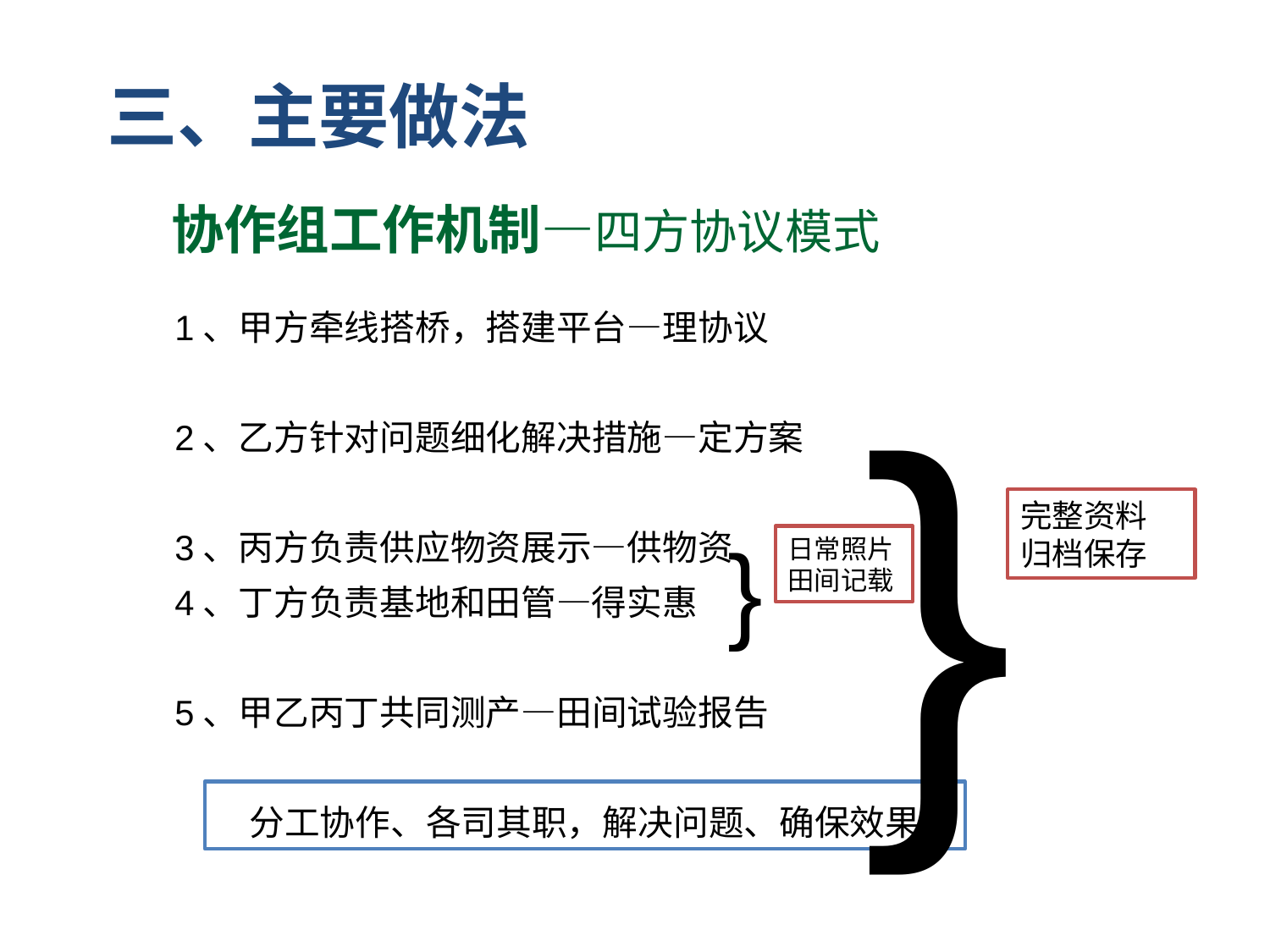

三、主要做法
}
协作组工作机制—四方协议模式
1、甲方牵线搭桥，搭建平台—理协议

2、乙方针对问题细化解决措施—定方案

3、丙方负责供应物资展示—供物资
4、丁方负责基地和田管—得实惠

5、甲乙丙丁共同测产—田间试验报告
}
完整资料
归档保存
日常照片
田间记载
分工协作、各司其职，解决问题、确保效果